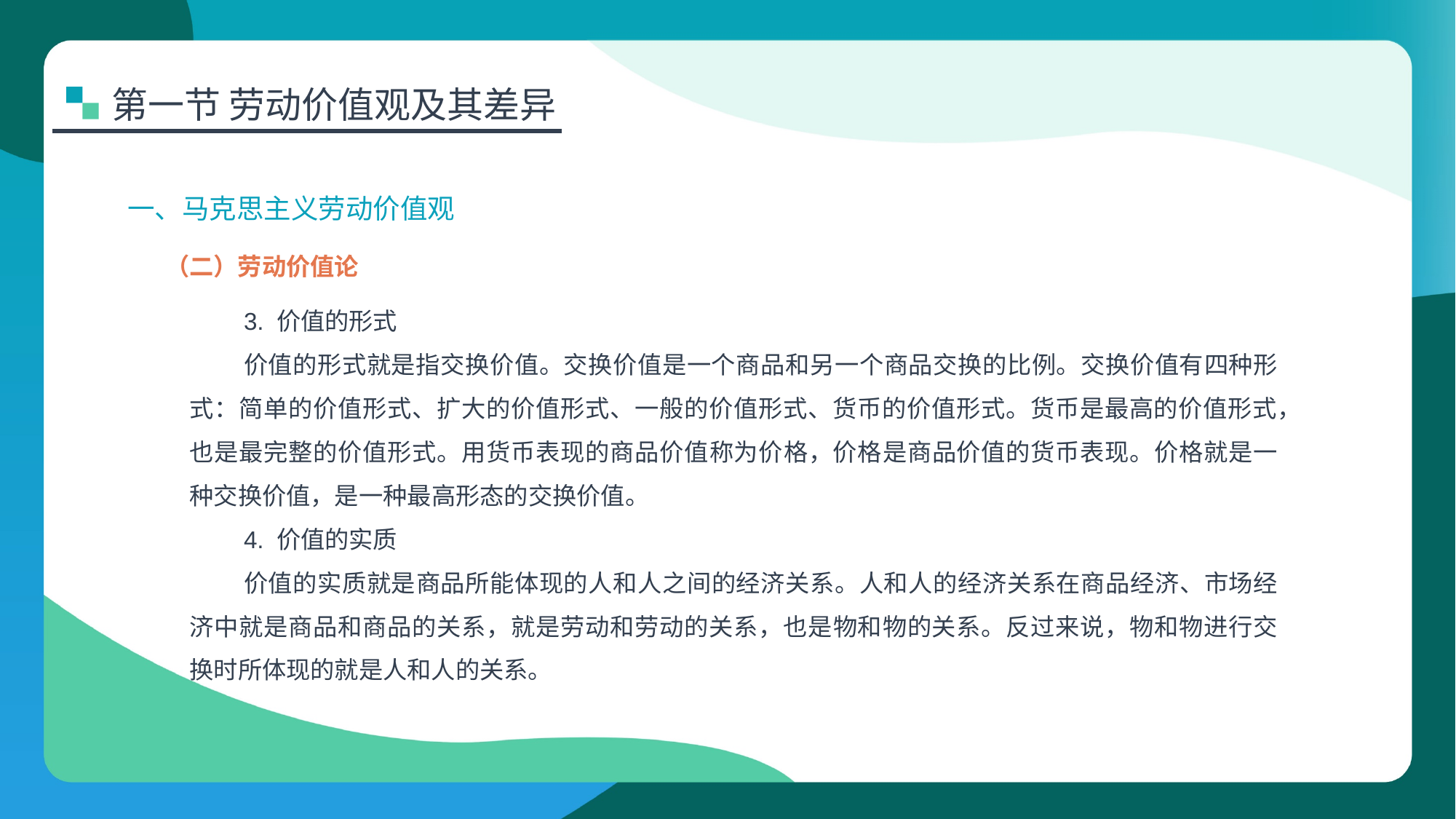

第一节 劳动价值观及其差异

一、马克思主义劳动价值观
（二）劳动价值论
3. 价值的形式
价值的形式就是指交换价值。交换价值是一个商品和另一个商品交换的比例。交换价值有四种形式：简单的价值形式、扩大的价值形式、一般的价值形式、货币的价值形式。货币是最高的价值形式，也是最完整的价值形式。用货币表现的商品价值称为价格，价格是商品价值的货币表现。价格就是一种交换价值，是一种最高形态的交换价值。
4. 价值的实质
价值的实质就是商品所能体现的人和人之间的经济关系。人和人的经济关系在商品经济、市场经济中就是商品和商品的关系，就是劳动和劳动的关系，也是物和物的关系。反过来说，物和物进行交换时所体现的就是人和人的关系。